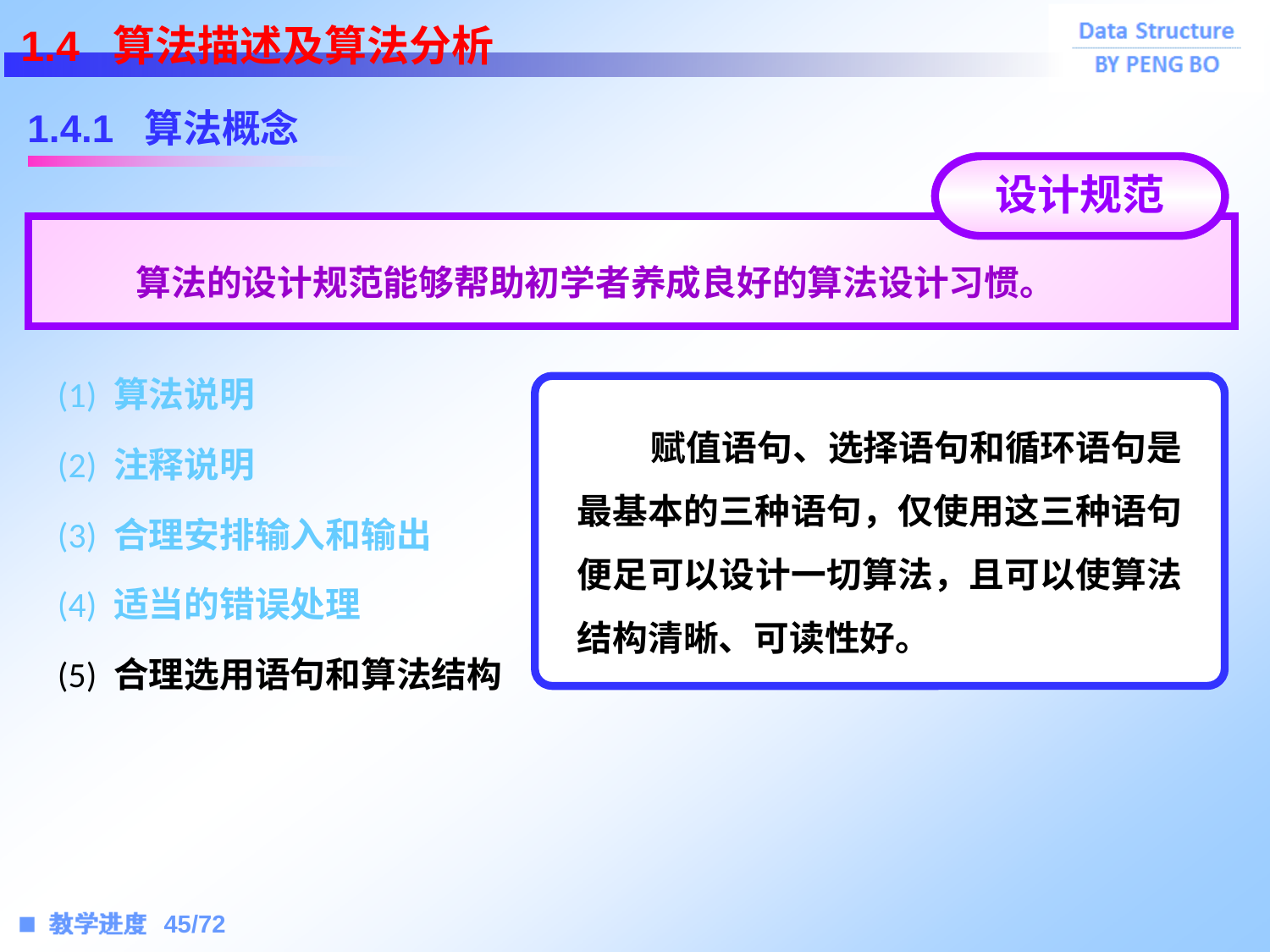

1.4  算法描述及算法分析

1.4.1  算法概念

设计规范

        算法的设计规范能够帮助初学者养成良好的算法设计习惯。
(1) 算法说明

        赋值语句、选择语句和循环语句是最基本的三种语句，仅使用这三种语句便足可以设计一切算法，且可以使算法结构清晰、可读性好。
(2) 注释说明
(3) 合理安排输入和输出
(4) 适当的错误处理
(5) 合理选用语句和算法结构